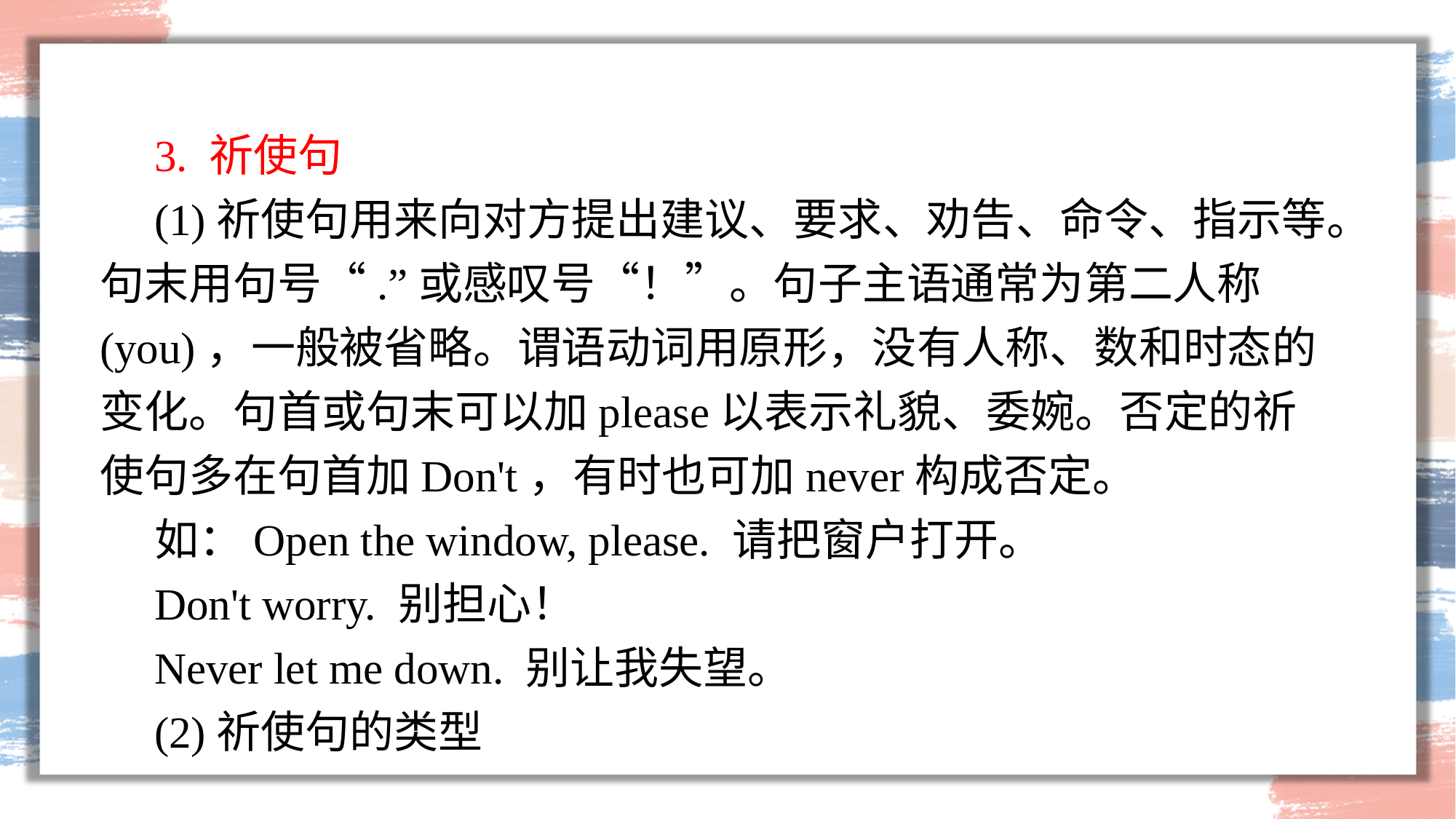

3. 祈使句
(1)祈使句用来向对方提出建议、要求、劝告、命令、指示等。句末用句号“.”或感叹号“！”。句子主语通常为第二人称(you)，一般被省略。谓语动词用原形，没有人称、数和时态的变化。句首或句末可以加please以表示礼貌、委婉。否定的祈使句多在句首加Don't，有时也可加never构成否定。
如：Open the window, please. 请把窗户打开。
Don't worry. 别担心！
Never let me down. 别让我失望。
(2)祈使句的类型